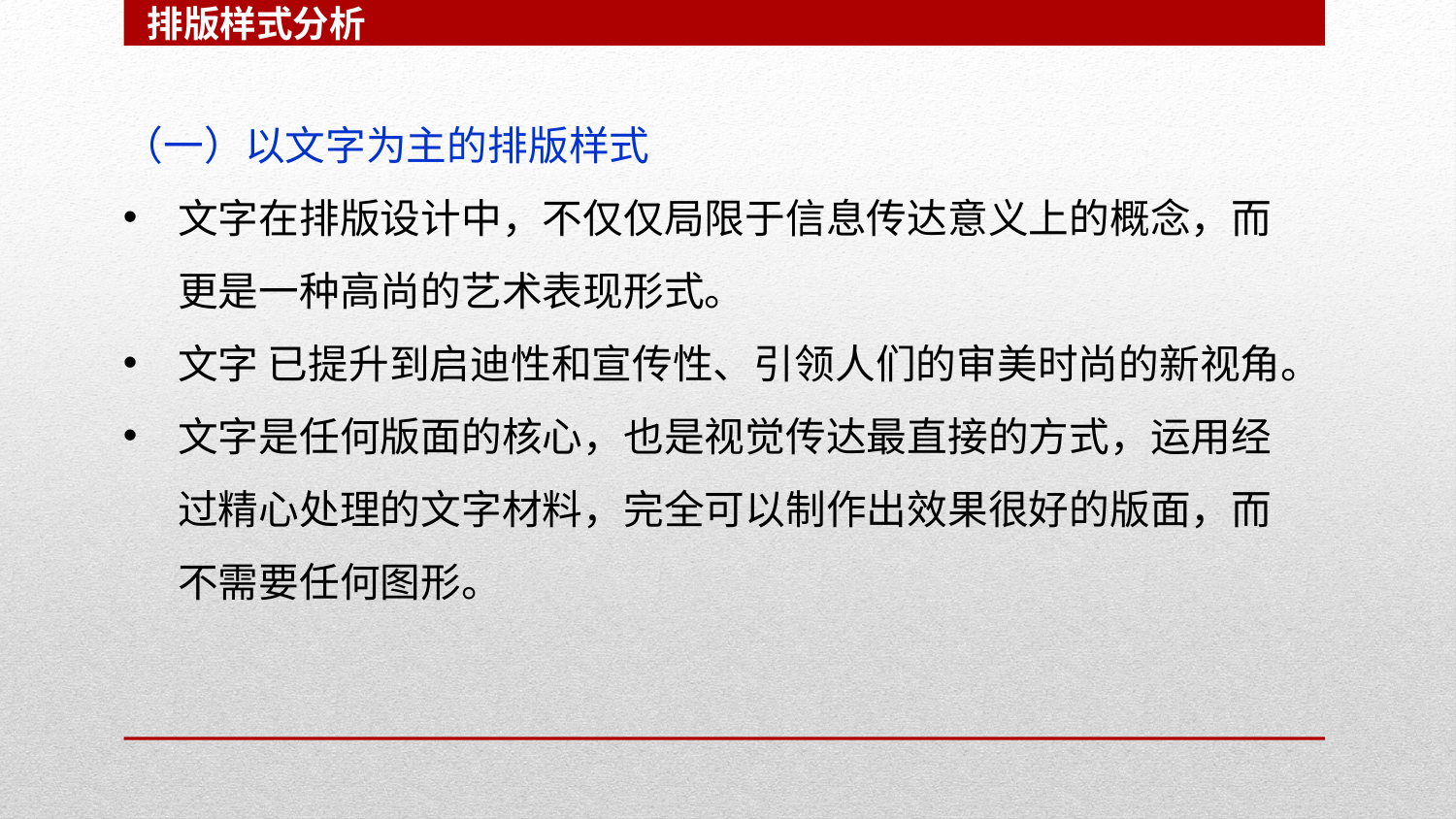

排版样式分析
（一）以文字为主的排版样式
文字在排版设计中，不仅仅局限于信息传达意义上的概念，而更是一种高尚的艺术表现形式。
文字 已提升到启迪性和宣传性、引领人们的审美时尚的新视角。
文字是任何版面的核心，也是视觉传达最直接的方式，运用经过精心处理的文字材料，完全可以制作出效果很好的版面，而不需要任何图形。